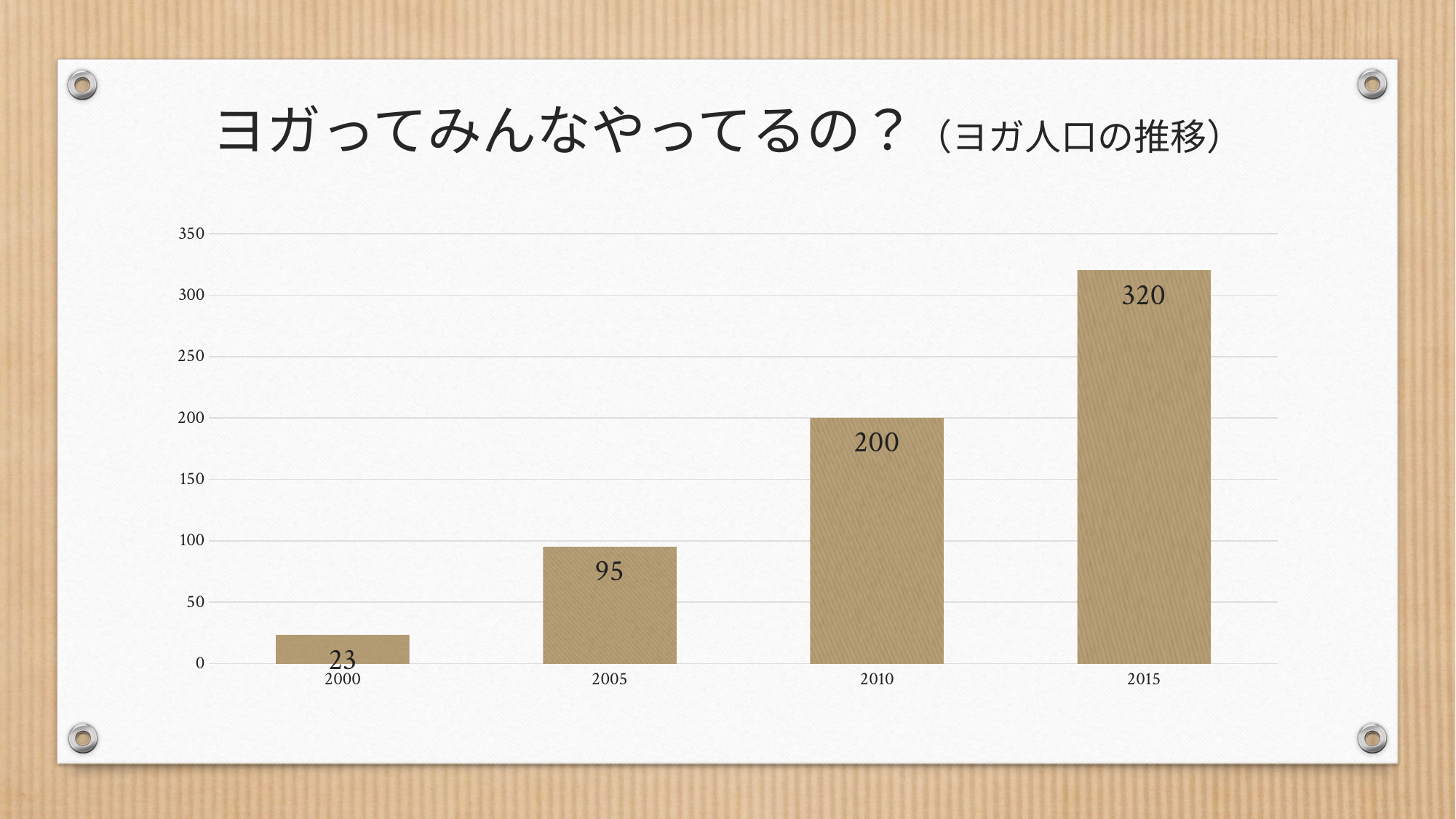

# ヨガってみんなやってるの？（ヨガ人口の推移）

### Chart

| Category | 系列 1 |
|---|---|
| 2000 | 23.0 |
| 2005 | 95.0 |
| 2010 | 200.0 |
| 2015 | 320.0 |